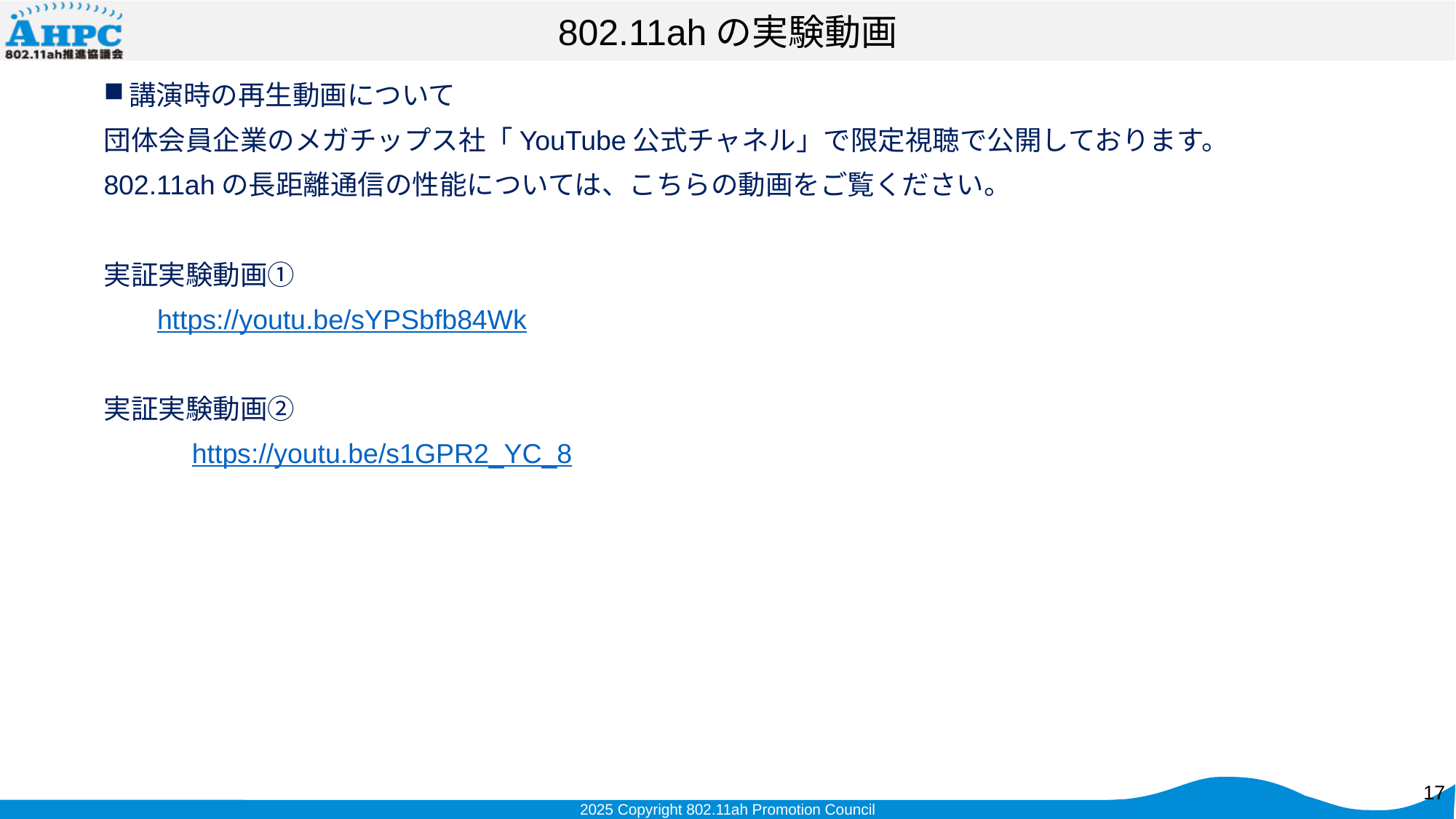

# 802.11ahの実験動画
講演時の再生動画について
団体会員企業のメガチップス社「YouTube公式チャネル」で限定視聴で公開しております。
802.11ahの長距離通信の性能については、こちらの動画をご覧ください。

実証実験動画①
https://youtu.be/sYPSbfb84Wk

実証実験動画②
　　　https://youtu.be/s1GPR2_YC_8